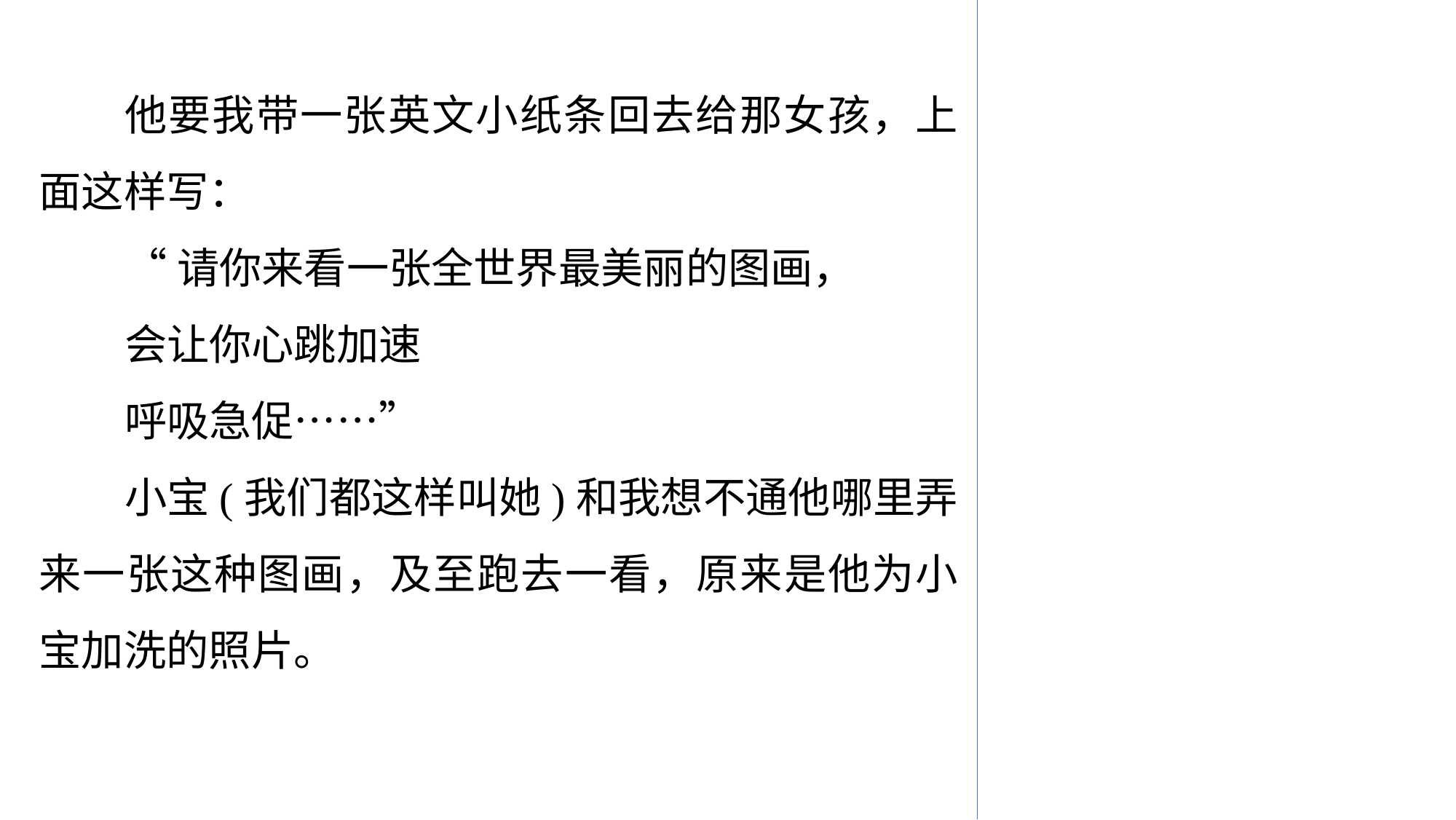

他要我带一张英文小纸条回去给那女孩，上面这样写：
“请你来看一张全世界最美丽的图画，
会让你心跳加速
呼吸急促……”
小宝(我们都这样叫她)和我想不通他哪里弄来一张这种图画，及至跑去一看，原来是他为小宝加洗的照片。